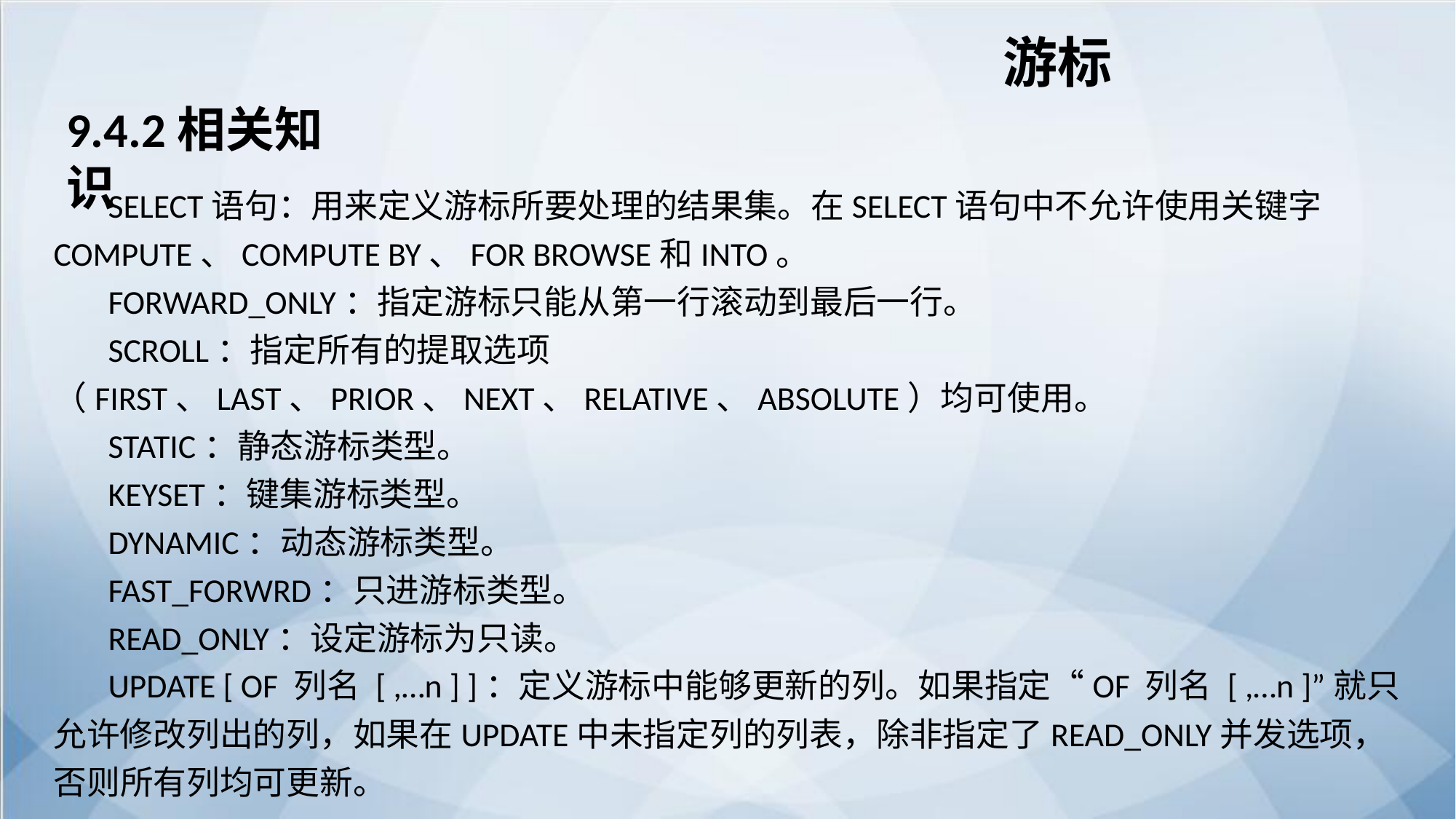

游标
9.4.2相关知识
SELECT语句：用来定义游标所要处理的结果集。在SELECT语句中不允许使用关键字COMPUTE、COMPUTE BY、FOR BROWSE和INTO。
FORWARD_ONLY：指定游标只能从第一行滚动到最后一行。
SCROLL：指定所有的提取选项（FIRST、LAST、PRIOR、NEXT、RELATIVE、ABSOLUTE）均可使用。
STATIC：静态游标类型。
KEYSET：键集游标类型。
DYNAMIC：动态游标类型。
FAST_FORWRD：只进游标类型。
READ_ONLY：设定游标为只读。
UPDATE [ OF 列名 [ ,…n ] ]：定义游标中能够更新的列。如果指定“OF 列名 [ ,…n ]”就只允许修改列出的列，如果在UPDATE中未指定列的列表，除非指定了READ_ONLY并发选项，否则所有列均可更新。